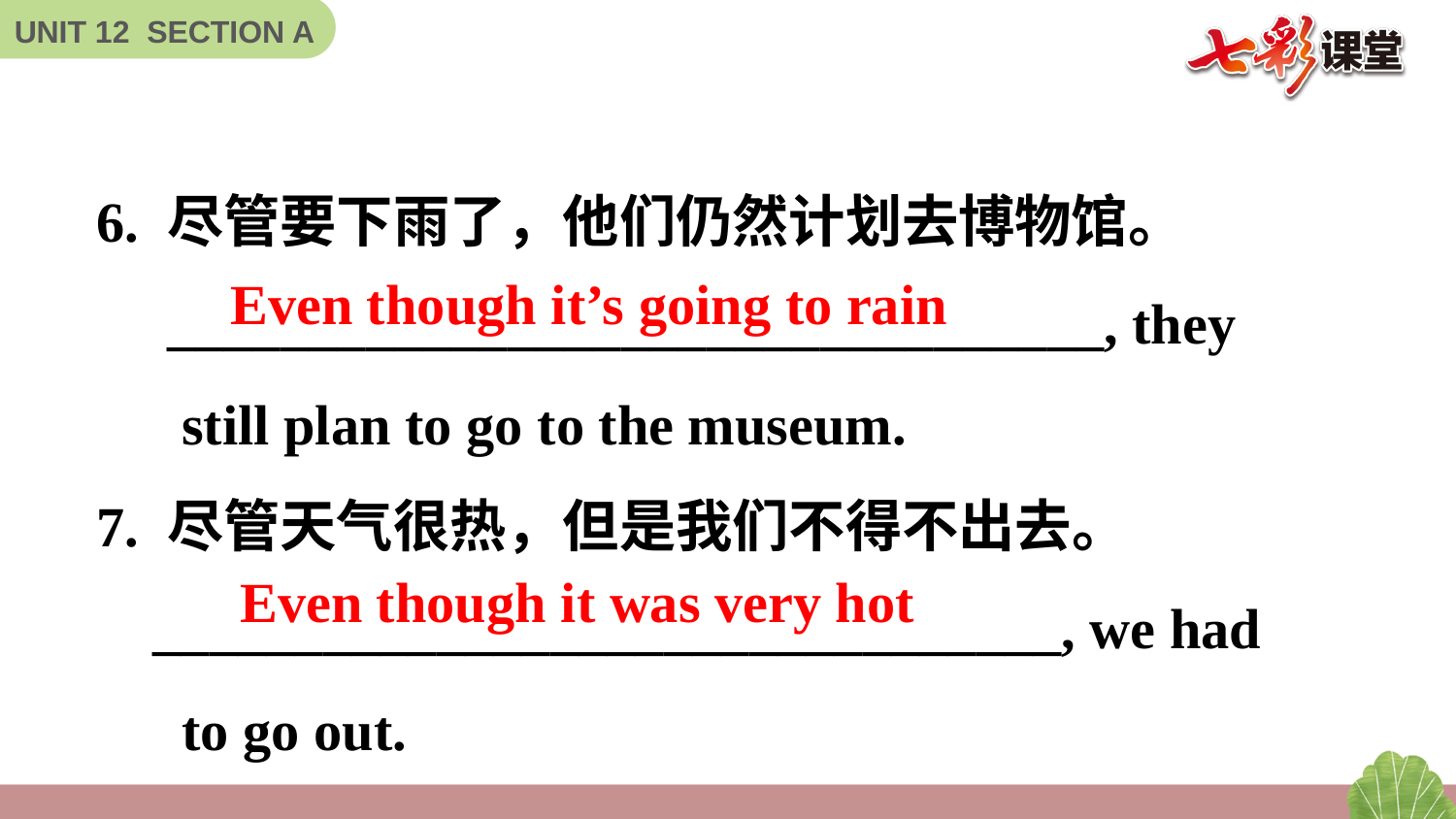

6. 尽管要下雨了，他们仍然计划去博物馆。
     _________________________________, they still plan to go to the museum.
7. 尽管天气很热，但是我们不得不出去。
    ________________________________, we had to go out.
Even though it’s going to rain
Even though it was very hot